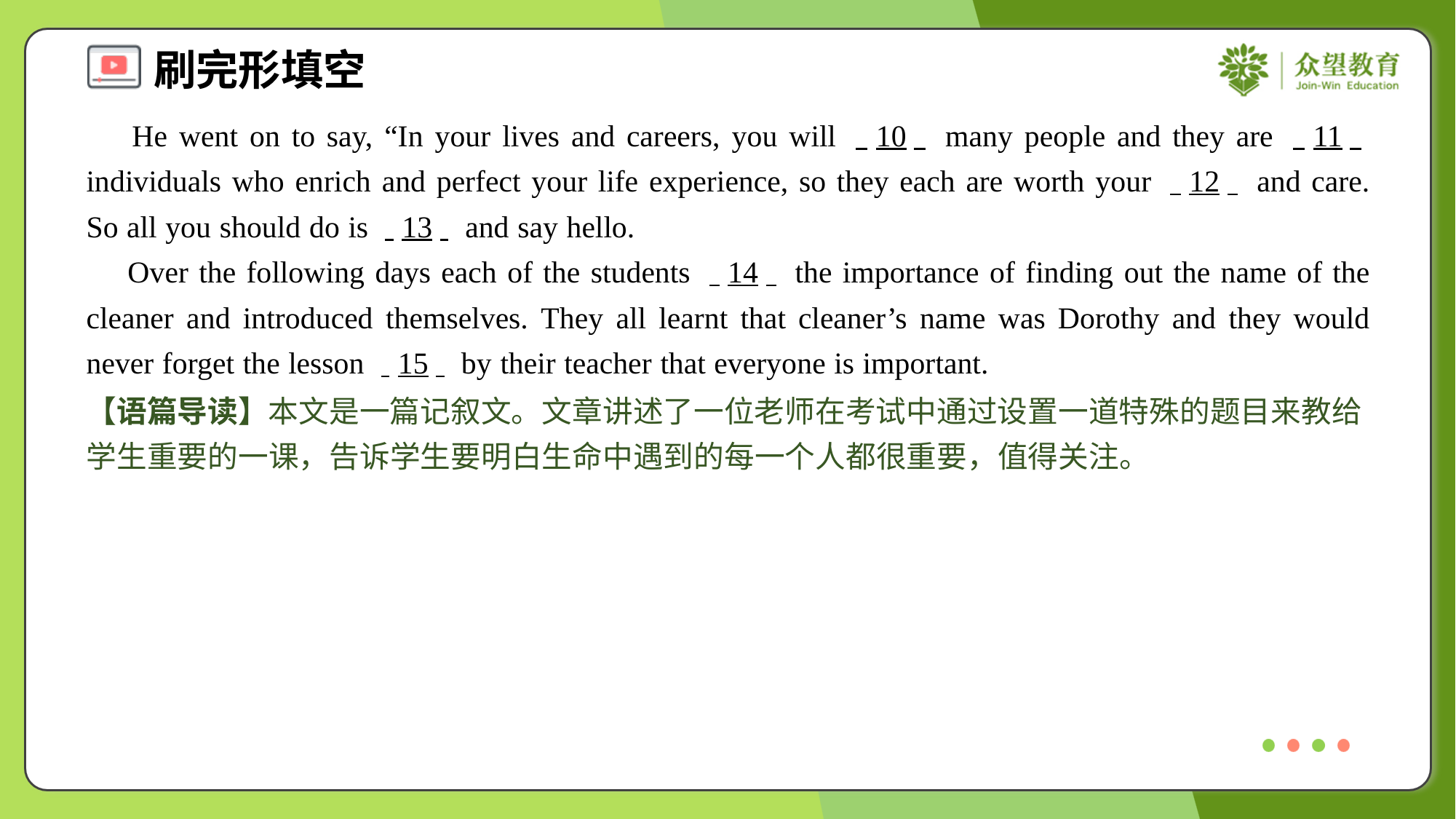

He went on to say, “In your lives and careers, you will . .10. . many people and they are . .11. . individuals who enrich and perfect your life experience, so they each are worth your . .12. . and care. So all you should do is . .13. . and say hello.
    Over the following days each of the students . .14. . the importance of finding out the name of the cleaner and introduced themselves. They all learnt that cleaner’s name was Dorothy and they would never forget the lesson . .15. . by their teacher that everyone is important.
【语篇导读】本文是一篇记叙文。文章讲述了一位老师在考试中通过设置一道特殊的题目来教给学生重要的一课，告诉学生要明白生命中遇到的每一个人都很重要，值得关注。